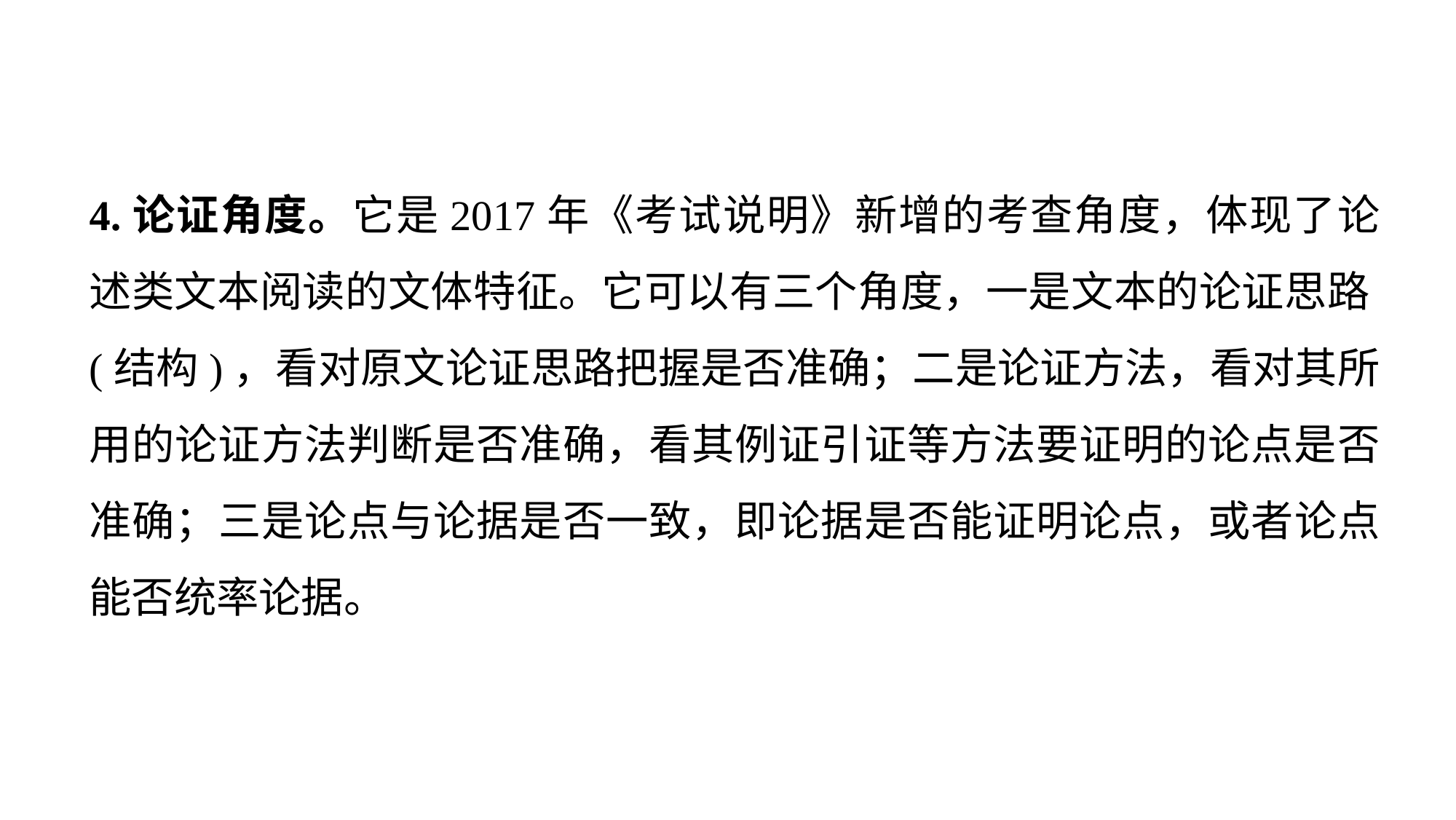

4.论证角度。它是2017年《考试说明》新增的考查角度，体现了论述类文本阅读的文体特征。它可以有三个角度，一是文本的论证思路(结构)，看对原文论证思路把握是否准确；二是论证方法，看对其所用的论证方法判断是否准确，看其例证引证等方法要证明的论点是否准确；三是论点与论据是否一致，即论据是否能证明论点，或者论点能否统率论据。